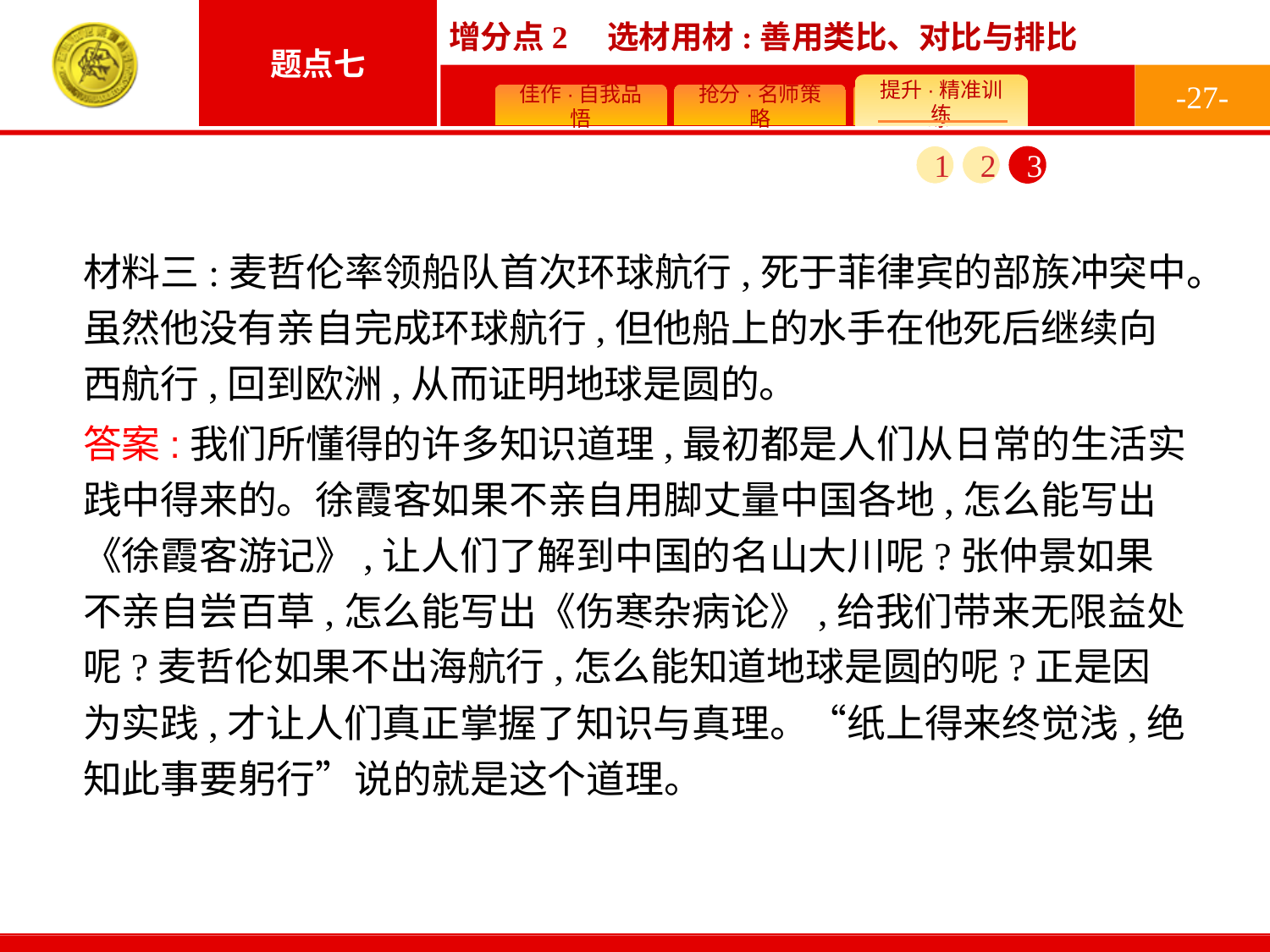

-27-
1
2
3
材料三:麦哲伦率领船队首次环球航行,死于菲律宾的部族冲突中。虽然他没有亲自完成环球航行,但他船上的水手在他死后继续向西航行,回到欧洲,从而证明地球是圆的。
答案:我们所懂得的许多知识道理,最初都是人们从日常的生活实践中得来的。徐霞客如果不亲自用脚丈量中国各地,怎么能写出《徐霞客游记》,让人们了解到中国的名山大川呢?张仲景如果不亲自尝百草,怎么能写出《伤寒杂病论》,给我们带来无限益处呢?麦哲伦如果不出海航行,怎么能知道地球是圆的呢?正是因为实践,才让人们真正掌握了知识与真理。“纸上得来终觉浅,绝知此事要躬行”说的就是这个道理。